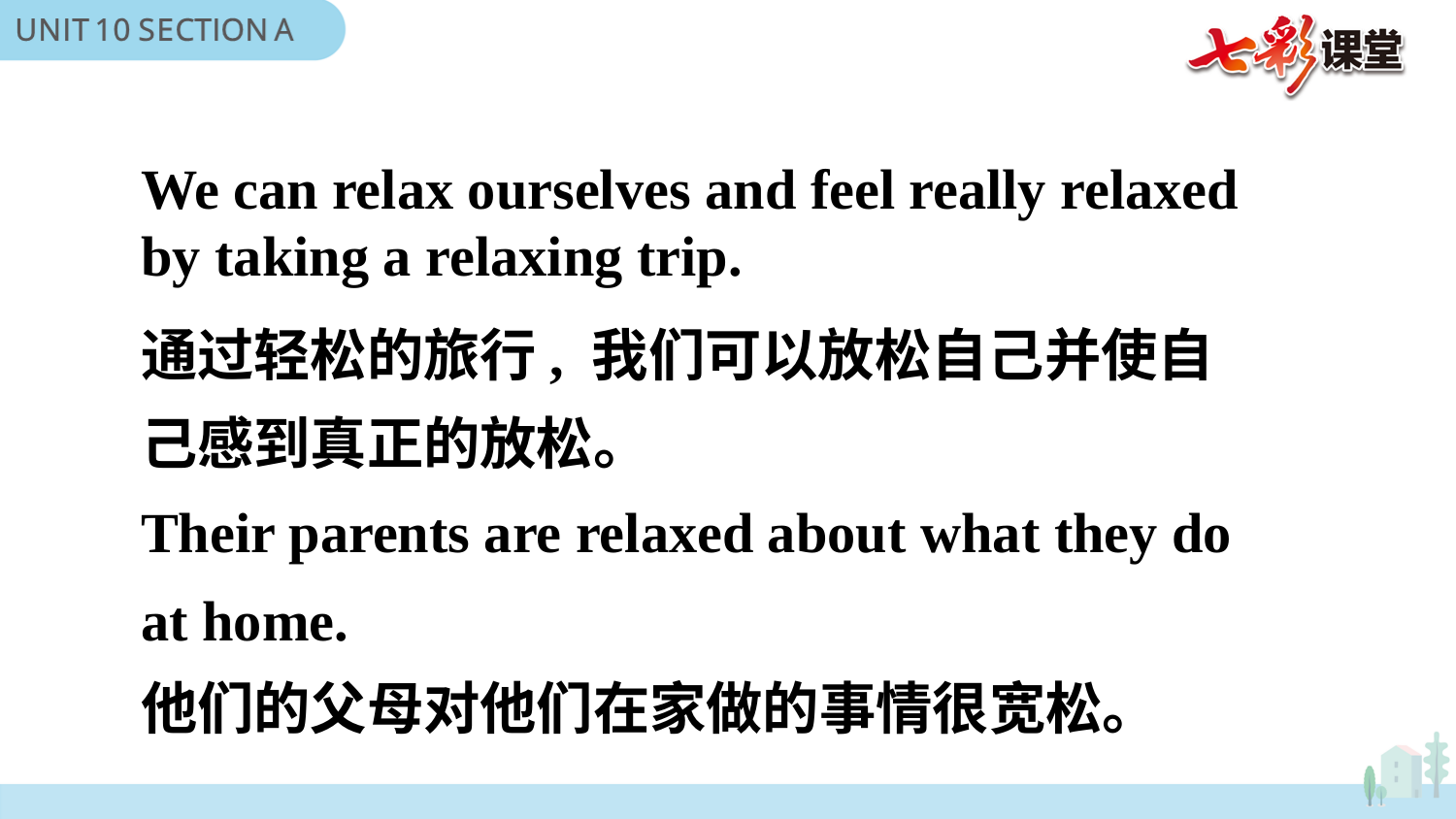

We can relax ourselves and feel really relaxed by taking a relaxing trip.
通过轻松的旅行, 我们可以放松自己并使自己感到真正的放松。
Their parents are relaxed about what they do at home.
他们的父母对他们在家做的事情很宽松。